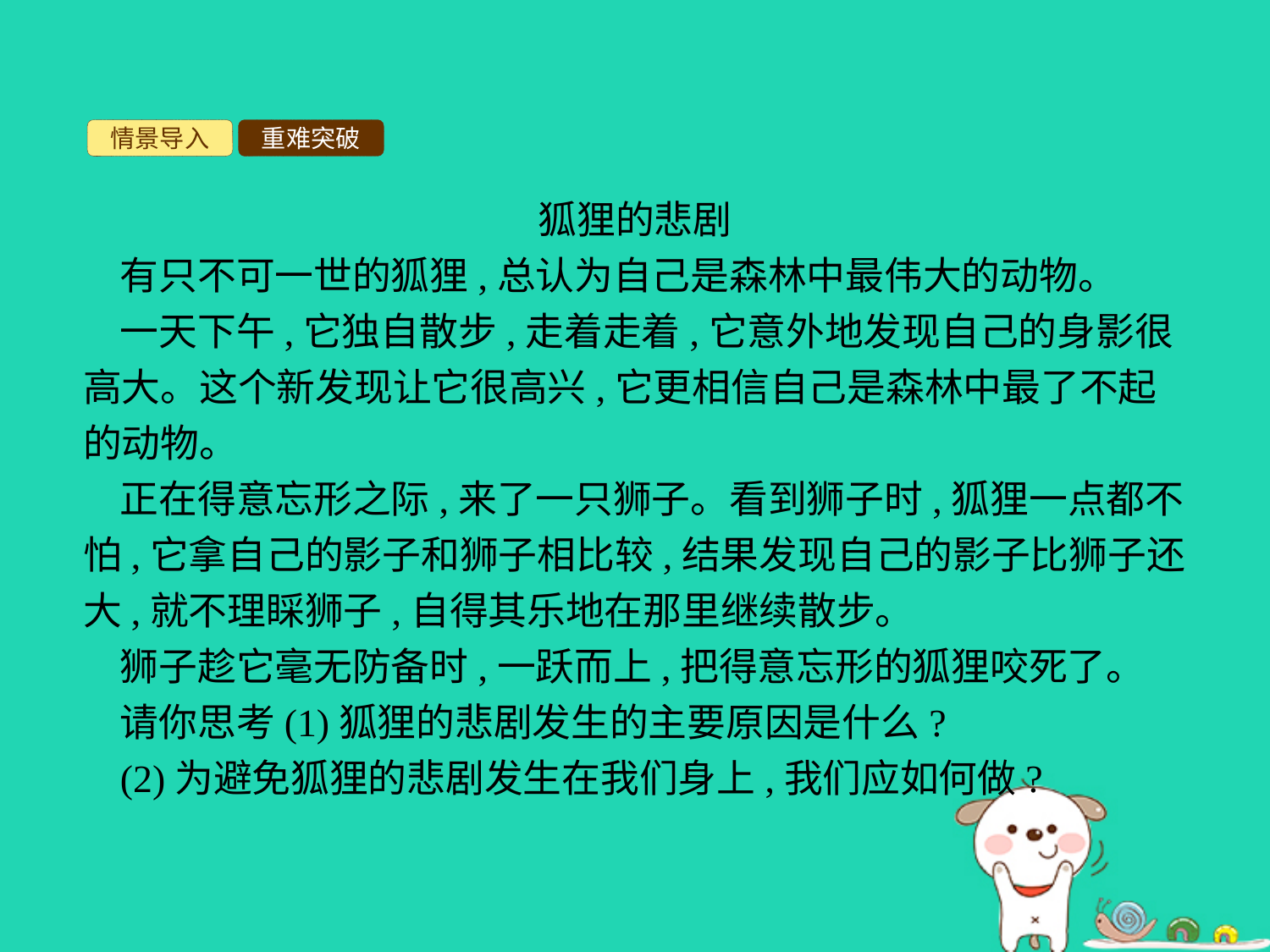

情景导入
重难突破
狐狸的悲剧
有只不可一世的狐狸,总认为自己是森林中最伟大的动物。
一天下午,它独自散步,走着走着,它意外地发现自己的身影很高大。这个新发现让它很高兴,它更相信自己是森林中最了不起的动物。
正在得意忘形之际,来了一只狮子。看到狮子时,狐狸一点都不怕,它拿自己的影子和狮子相比较,结果发现自己的影子比狮子还大,就不理睬狮子,自得其乐地在那里继续散步。
狮子趁它毫无防备时,一跃而上,把得意忘形的狐狸咬死了。
请你思考(1)狐狸的悲剧发生的主要原因是什么?
(2)为避免狐狸的悲剧发生在我们身上,我们应如何做?